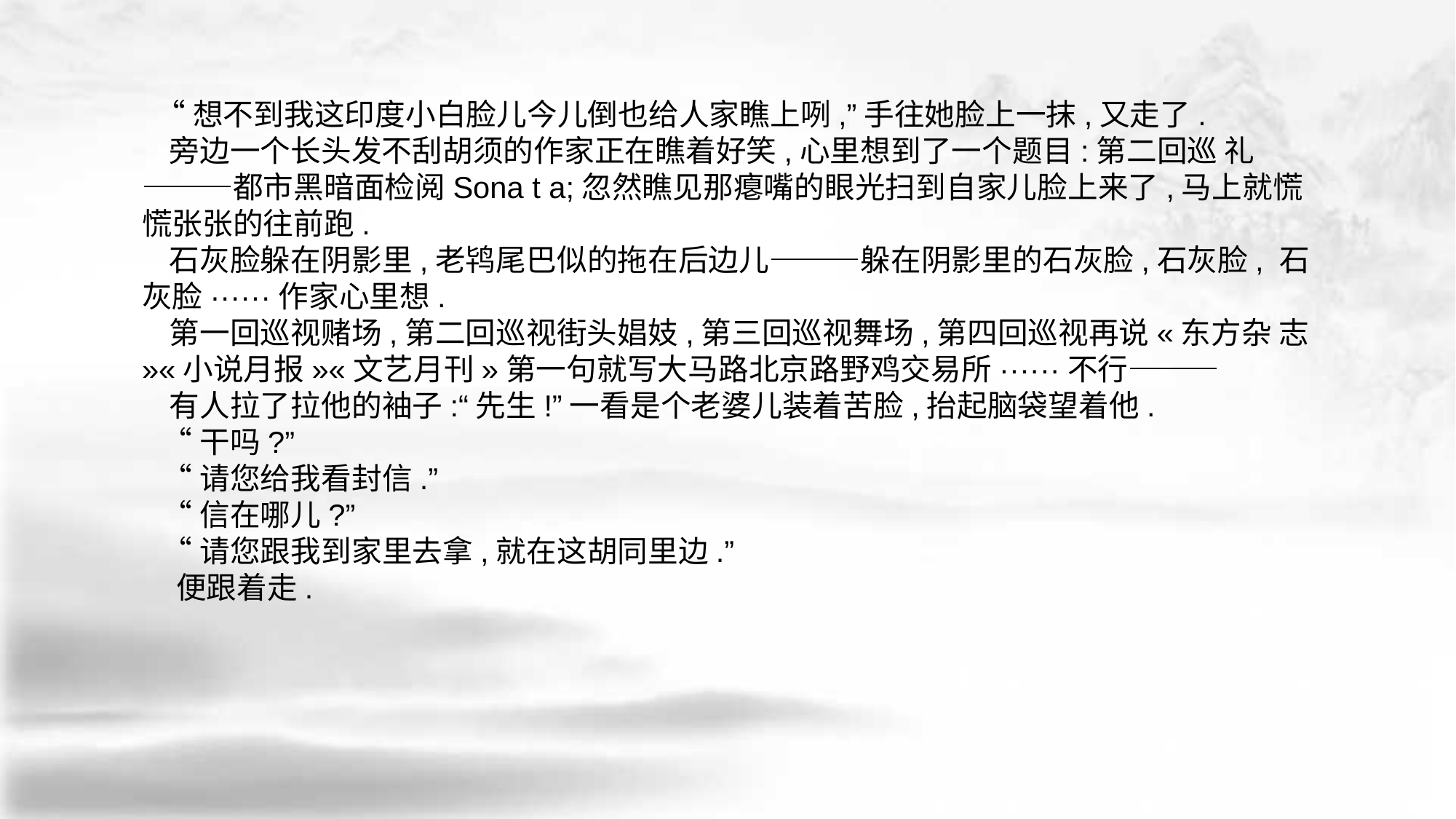

“想不到我这印度小白脸儿今儿倒也给人家瞧上咧,”手往她脸上一抹,又走了.
   旁边一个长头发不刮胡须的作家正在瞧着好笑,心里想到了一个题目:第二回巡 礼———都市黑暗面检阅Sona t a;忽然瞧见那瘪嘴的眼光扫到自家儿脸上来了,马上就慌 慌张张的往前跑.
   石灰脸躲在阴影里,老鸨尾巴似的拖在后边儿———躲在阴影里的石灰脸,石灰脸, 石灰脸······作家心里想.
   第一回巡视赌场,第二回巡视街头娼妓,第三回巡视舞场,第四回巡视再说«东方杂 志»«小说月报»«文艺月刊»第一句就写大马路北京路野鸡交易所······不行———
   有人拉了拉他的袖子:“先生!”一看是个老婆儿装着苦脸,抬起脑袋望着他.
   “干吗?”
   “请您给我看封信.”
   “信在哪儿?”
   “请您跟我到家里去拿,就在这胡同里边.”
    便跟着走.